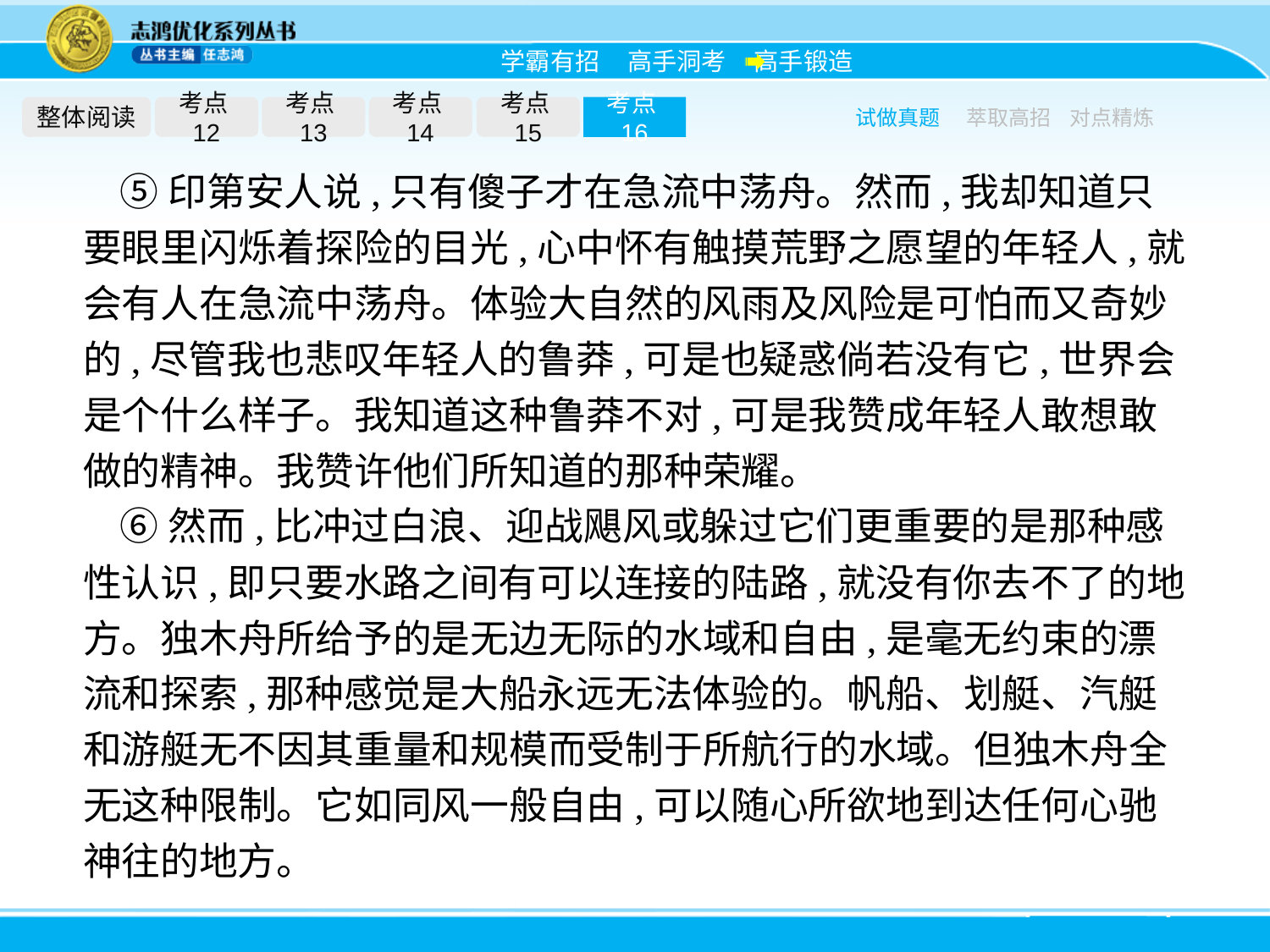

整体阅读
考点12
考点13
考点14
考点15
考点16
试做真题
萃取高招
对点精炼
⑤印第安人说,只有傻子才在急流中荡舟。然而,我却知道只要眼里闪烁着探险的目光,心中怀有触摸荒野之愿望的年轻人,就会有人在急流中荡舟。体验大自然的风雨及风险是可怕而又奇妙的,尽管我也悲叹年轻人的鲁莽,可是也疑惑倘若没有它,世界会是个什么样子。我知道这种鲁莽不对,可是我赞成年轻人敢想敢做的精神。我赞许他们所知道的那种荣耀。
⑥然而,比冲过白浪、迎战飓风或躲过它们更重要的是那种感性认识,即只要水路之间有可以连接的陆路,就没有你去不了的地方。独木舟所给予的是无边无际的水域和自由,是毫无约束的漂流和探索,那种感觉是大船永远无法体验的。帆船、划艇、汽艇和游艇无不因其重量和规模而受制于所航行的水域。但独木舟全无这种限制。它如同风一般自由,可以随心所欲地到达任何心驰神往的地方。